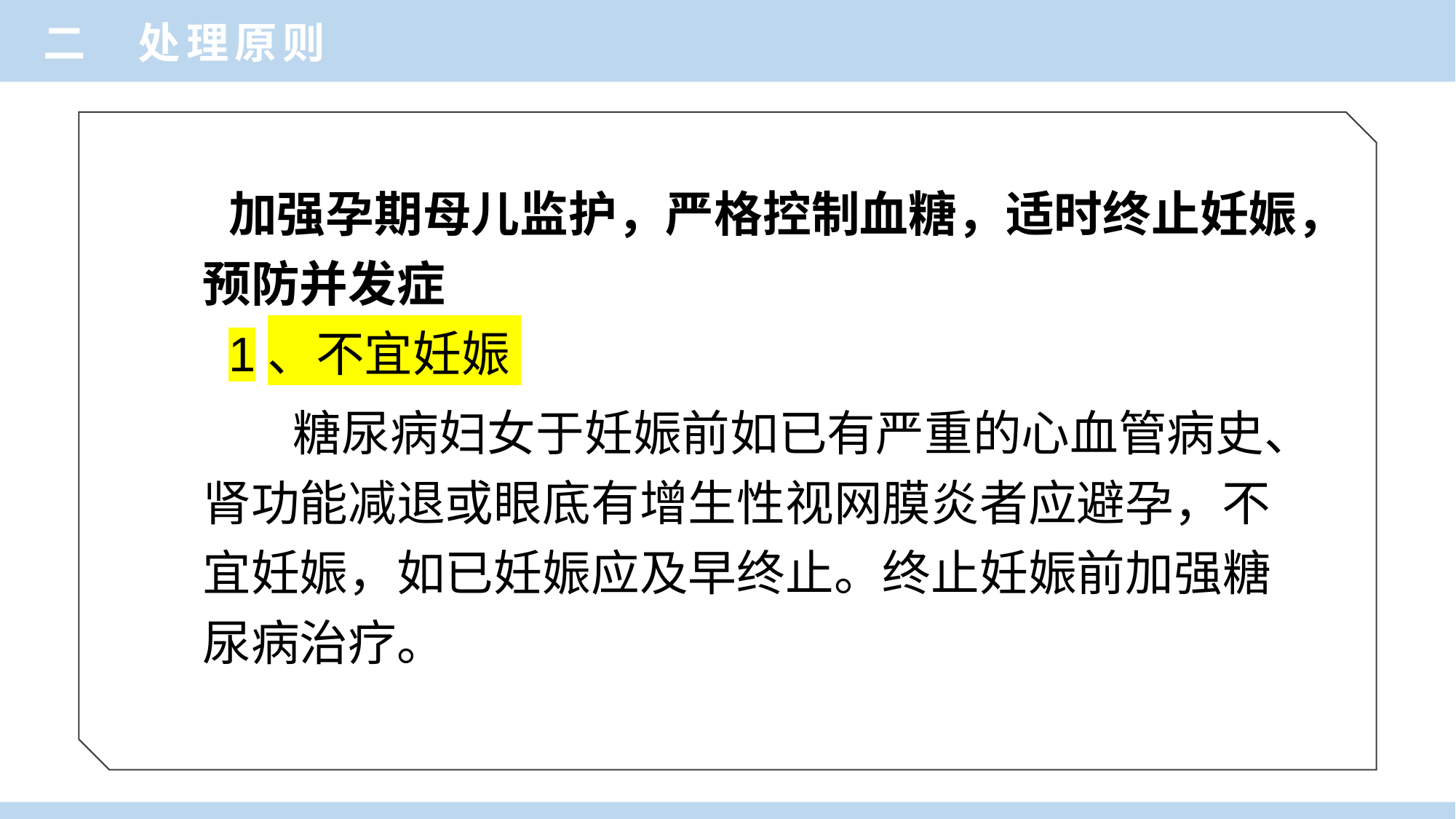

二   处理原则

     加强孕期母儿监护，严格控制血糖，适时终止妊娠，预防并发症
     1、不宜妊娠
           糖尿病妇女于妊娠前如已有严重的心血管病史、肾功能减退或眼底有增生性视网膜炎者应避孕，不宜妊娠，如已妊娠应及早终止。终止妊娠前加强糖尿病治疗。